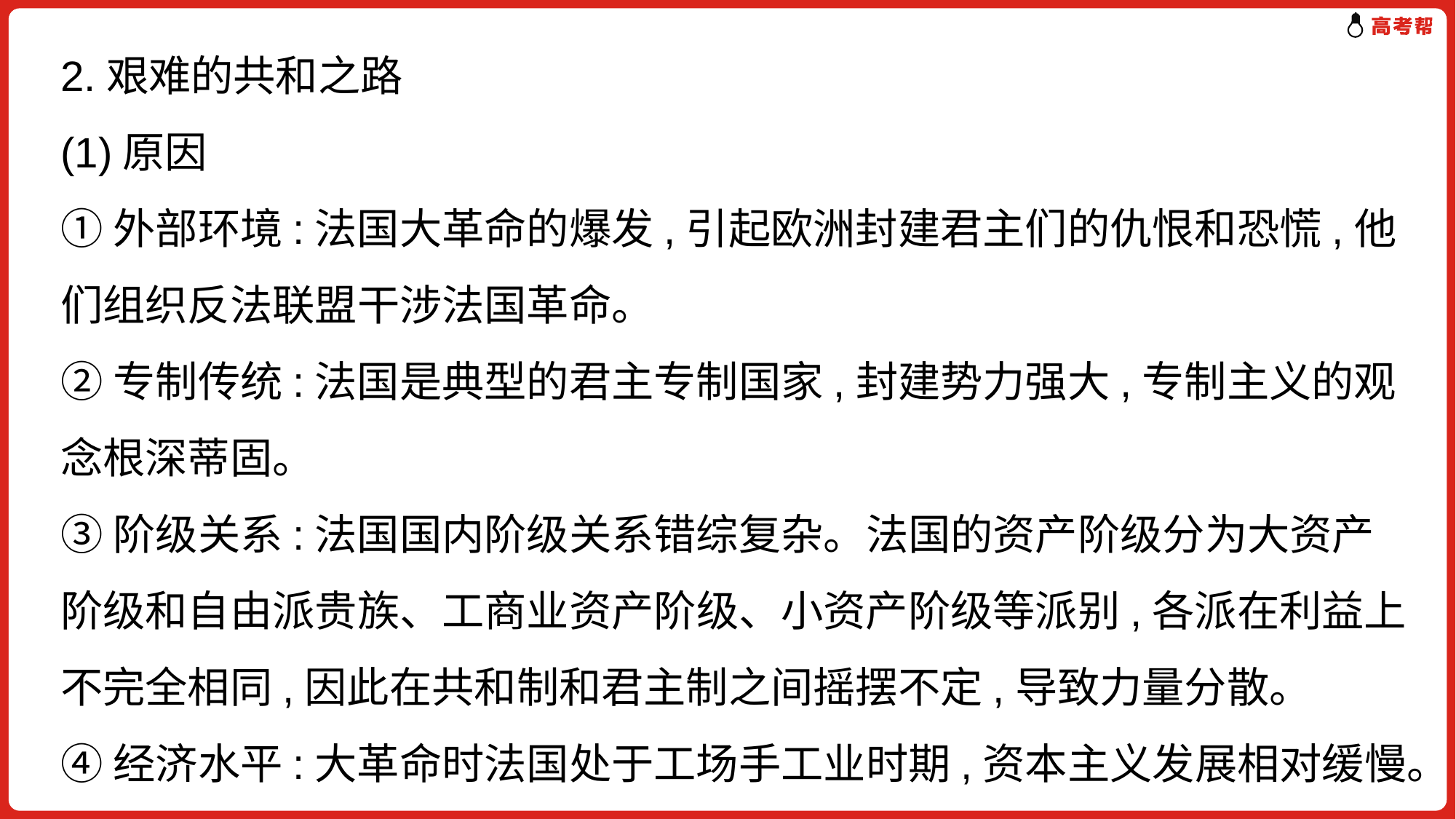

2.艰难的共和之路
(1)原因
①外部环境:法国大革命的爆发,引起欧洲封建君主们的仇恨和恐慌,他们组织反法联盟干涉法国革命。
②专制传统:法国是典型的君主专制国家,封建势力强大,专制主义的观念根深蒂固。
③阶级关系:法国国内阶级关系错综复杂。法国的资产阶级分为大资产阶级和自由派贵族、工商业资产阶级、小资产阶级等派别,各派在利益上不完全相同,因此在共和制和君主制之间摇摆不定,导致力量分散。
④经济水平:大革命时法国处于工场手工业时期,资本主义发展相对缓慢。